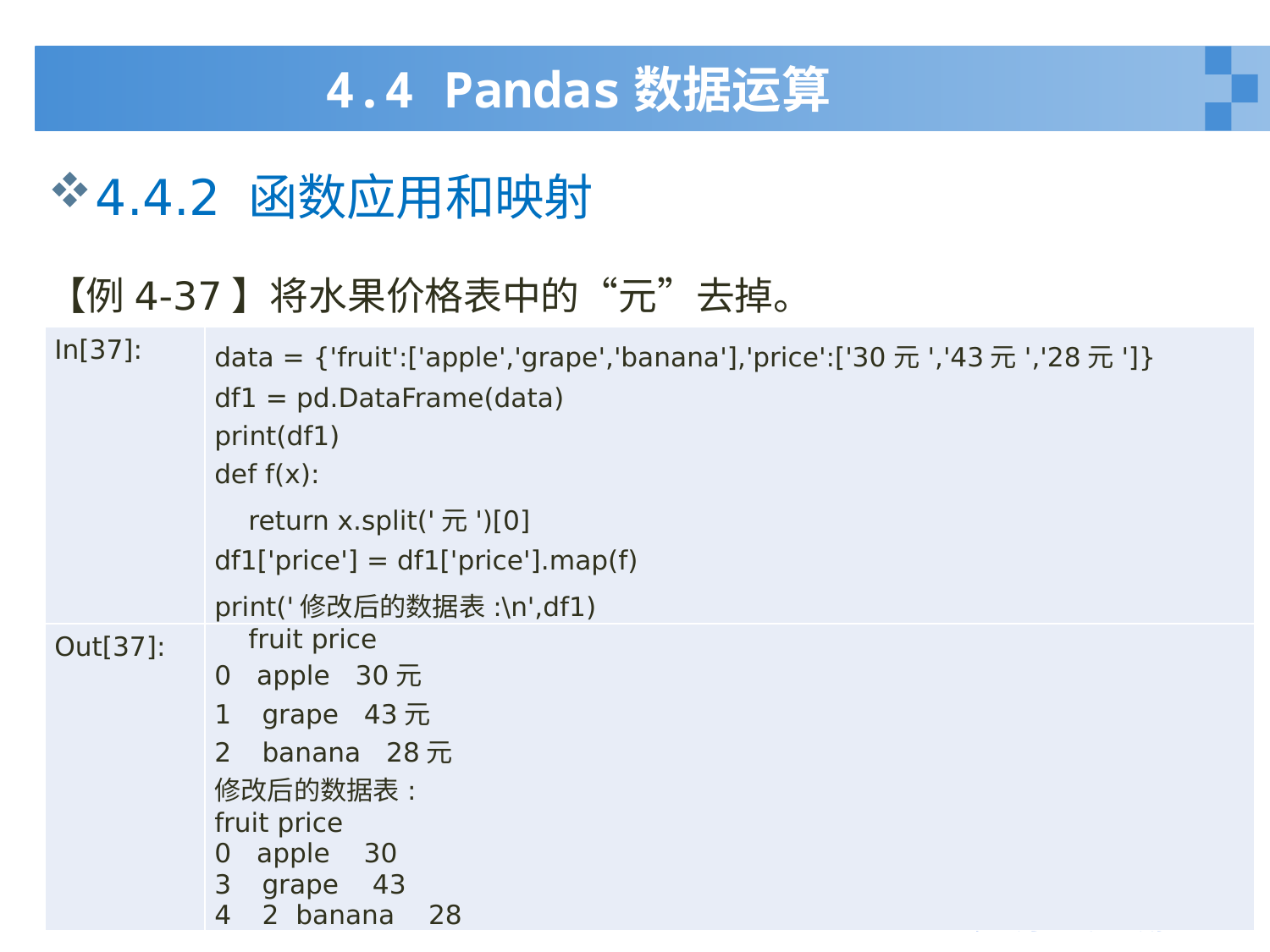

# 4.4 Pandas数据运算
4.4.2 函数应用和映射
【例4-37】将水果价格表中的“元”去掉。
| In[37]: | data = {'fruit':['apple','grape','banana'],'price':['30元','43元','28元']} df1 = pd.DataFrame(data) print(df1) def f(x): return x.split('元')[0] df1['price'] = df1['price'].map(f) print('修改后的数据表:\n',df1) |
| --- | --- |
| Out[37]: | fruit price 0 apple 30元 grape 43元 banana 28元 修改后的数据表: fruit price 0 apple 30 grape 43 2 banana 28 |
46
2020年1月10日星期五